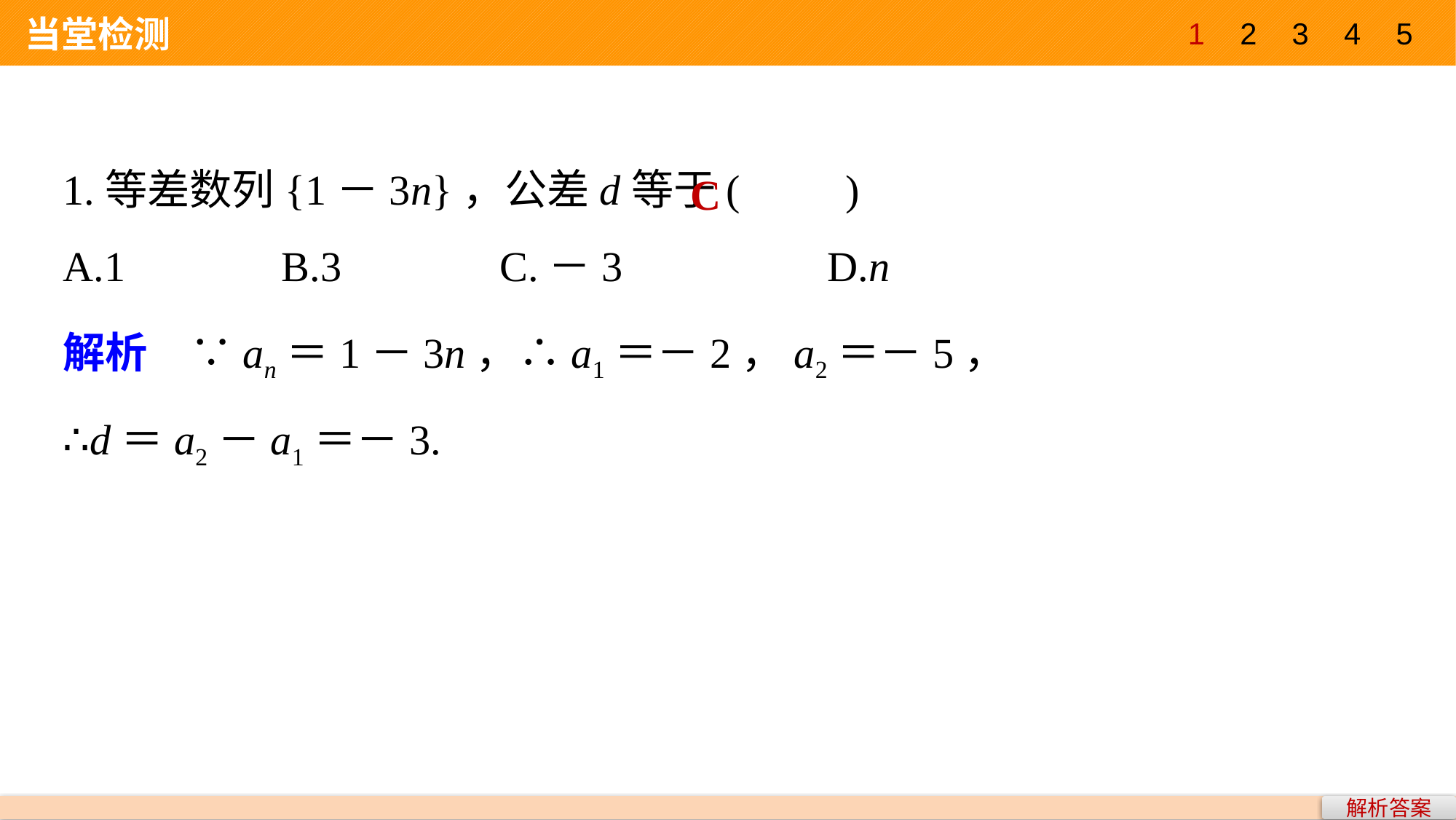

1
2
3
4
5
  当堂检测
1.等差数列{1－3n}，公差d等于(　　)
A.1  		B.3  		C.－3  		D.n
C
解析　∵an＝1－3n，∴a1＝－2，a2＝－5，
∴d＝a2－a1＝－3.
解析答案